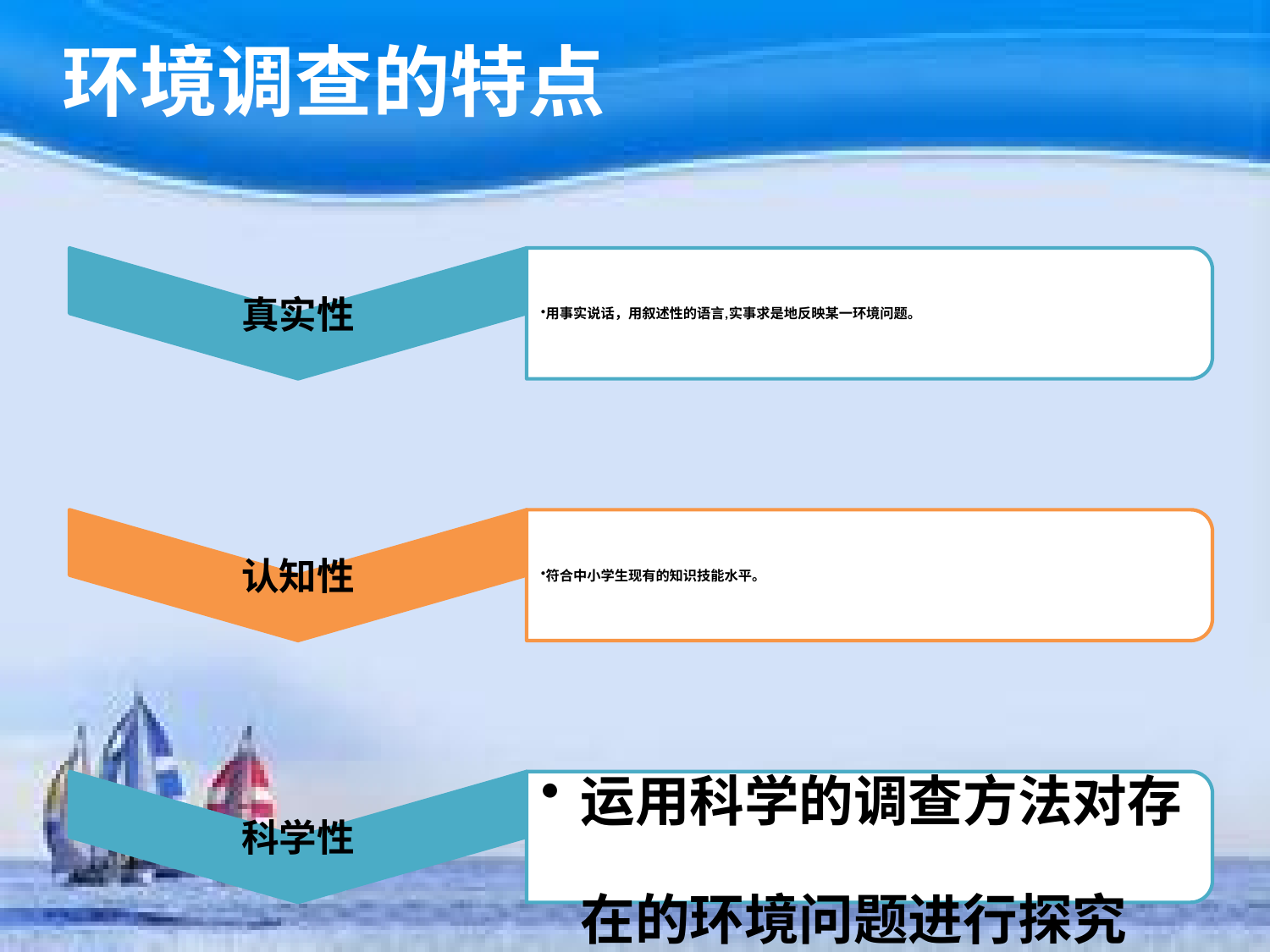

# 环境调查的特点
真实性
用事实说话，用叙述性的语言,实事求是地反映某一环境问题。
认知性
符合中小学生现有的知识技能水平。
科学性
运用科学的调查方法对存在的环境问题进行探究